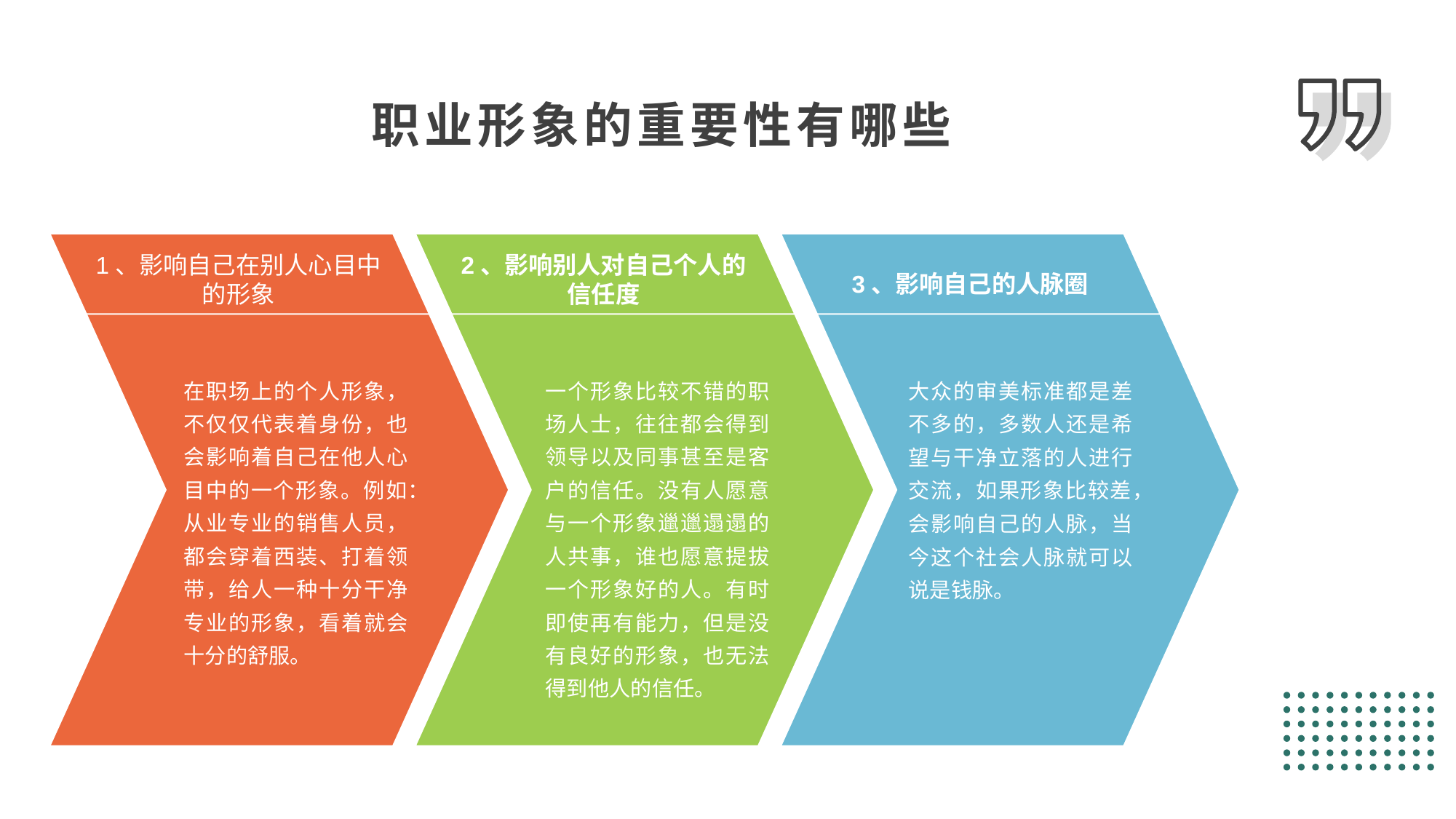

职业形象的重要性有哪些

1、影响自己在别人心目中的形象
2、影响别人对自己个人的信任度
3、影响自己的人脉圈
在职场上的个人形象，不仅仅代表着身份，也会影响着自己在他人心目中的一个形象。例如：从业专业的销售人员，都会穿着西装、打着领带，给人一种十分干净专业的形象，看着就会十分的舒服。
一个形象比较不错的职场人士，往往都会得到领导以及同事甚至是客户的信任。没有人愿意与一个形象邋邋遢遢的人共事，谁也愿意提拔一个形象好的人。有时即使再有能力，但是没有良好的形象，也无法得到他人的信任。
大众的审美标准都是差不多的，多数人还是希望与干净立落的人进行交流，如果形象比较差，会影响自己的人脉，当今这个社会人脉就可以说是钱脉。